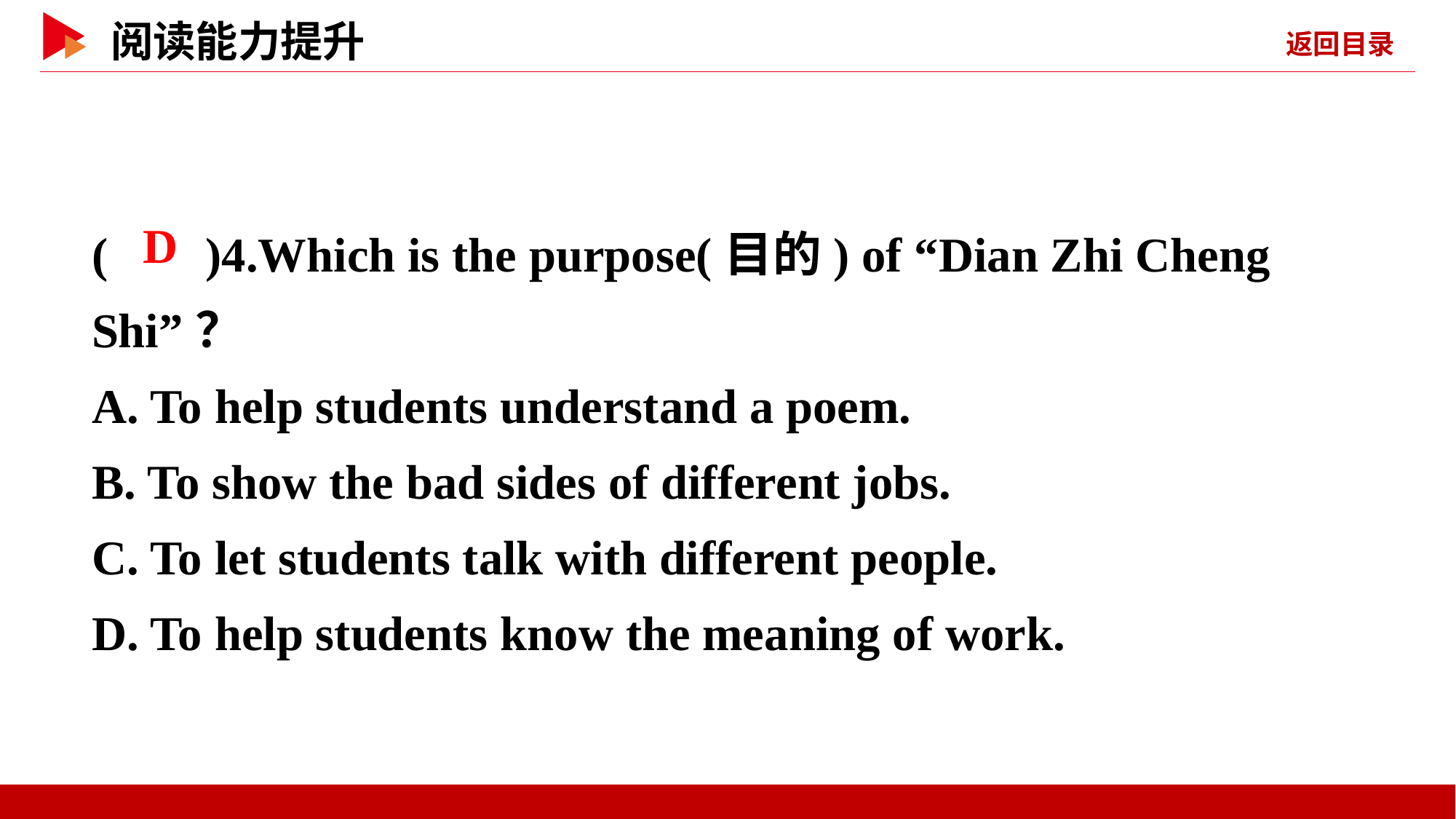

(        )4.Which is the purpose(目的) of “Dian Zhi Cheng Shi”？
A. To help students understand a poem.
B. To show the bad sides of different jobs.
C. To let students talk with different people.
D. To help students know the meaning of work.
   D